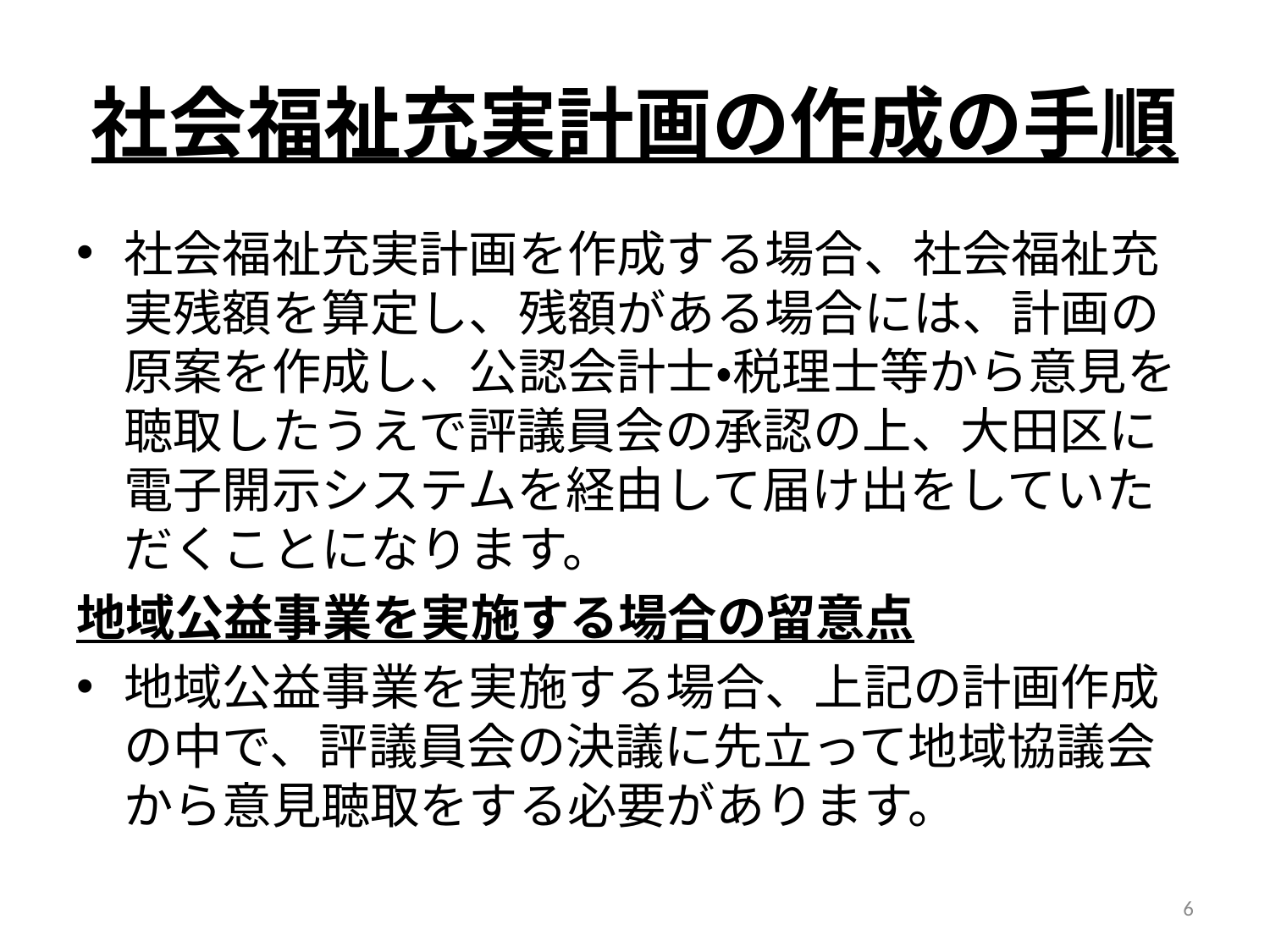

# 社会福祉充実計画の作成の手順
社会福祉充実計画を作成する場合、社会福祉充実残額を算定し、残額がある場合には、計画の原案を作成し、公認会計士・税理士等から意見を聴取したうえで評議員会の承認の上、大田区に電子開示システムを経由して届け出をしていただくことになります。
地域公益事業を実施する場合の留意点
地域公益事業を実施する場合、上記の計画作成の中で、評議員会の決議に先立って地域協議会から意見聴取をする必要があります。

6